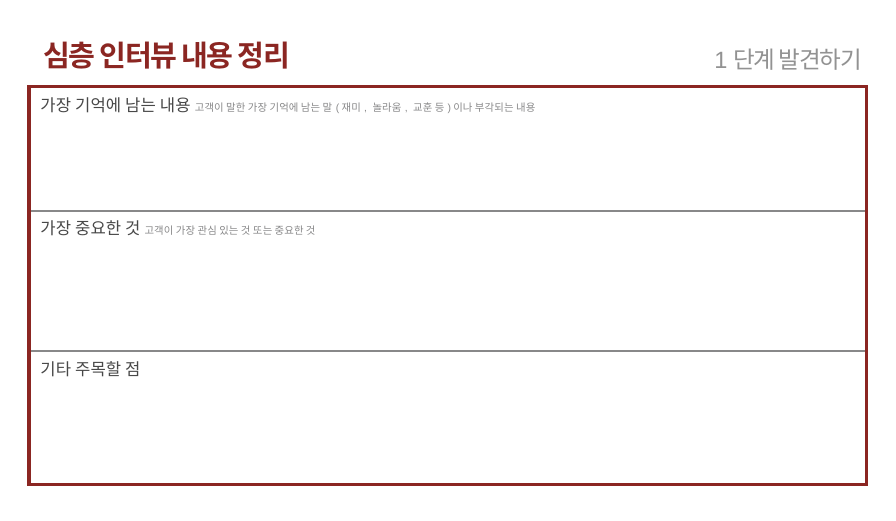

심층 인터뷰 내용 정리
1단계 발견하기

| 가장 기억에 남는 내용 고객이 말한 가장 기억에 남는 말(재미, 놀라움, 교훈 등)이나 부각되는 내용 |
| --- |
| 가장 중요한 것 고객이 가장 관심 있는 것 또는 중요한 것 |
| 기타 주목할 점 |
| 작성일자 |  |  |  |  |  |  |
| --- | --- | --- | --- | --- | --- | --- |
| 장소 |  |  |  |  |  |  |
| 역할분담 |  |  |  |  |  |  |
| 대상자 |  |  |  |  |  |  |
| 인터뷰 준비물 |  |  |  |  |  |  |